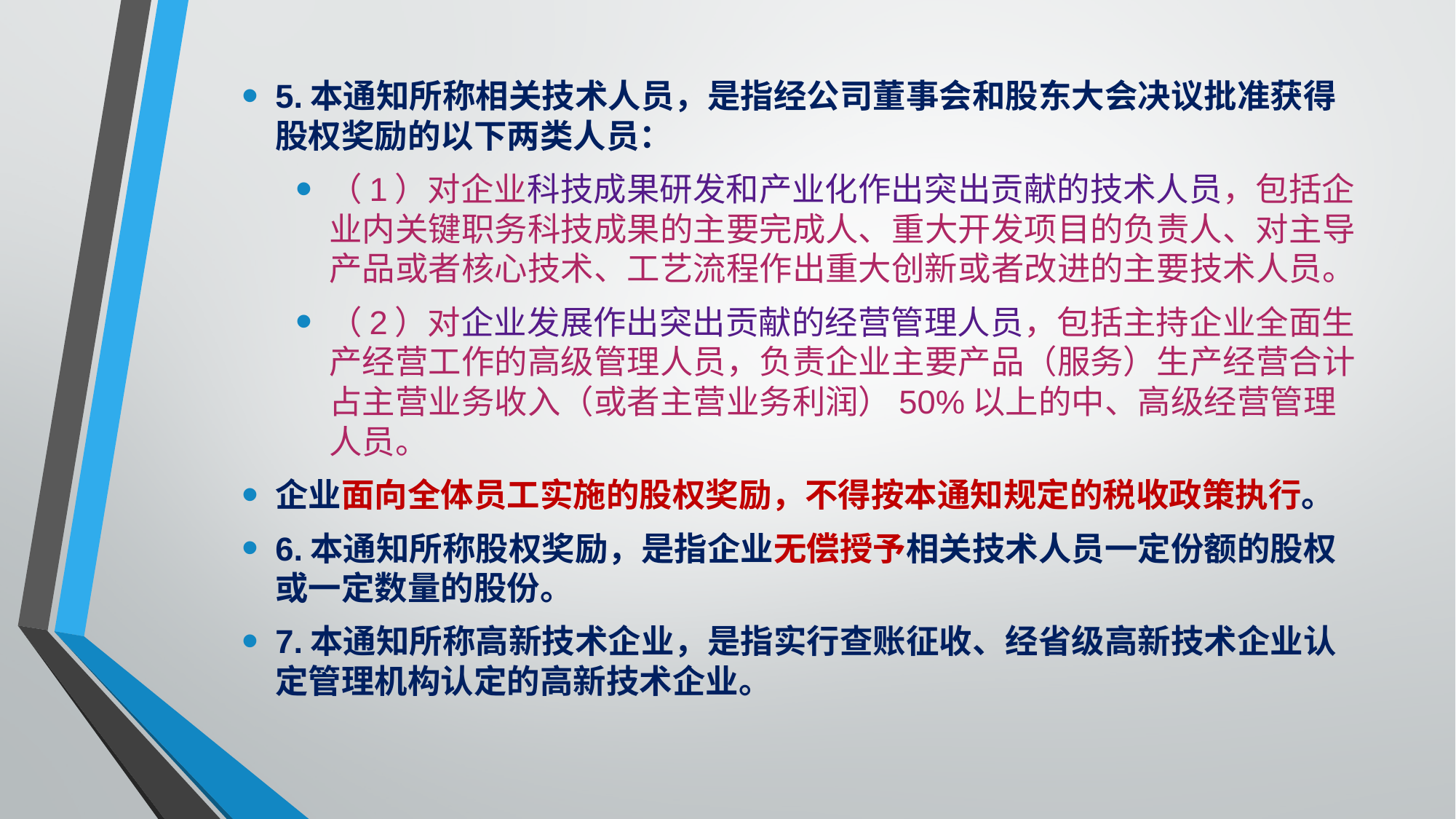

5.本通知所称相关技术人员，是指经公司董事会和股东大会决议批准获得股权奖励的以下两类人员：
（1）对企业科技成果研发和产业化作出突出贡献的技术人员，包括企业内关键职务科技成果的主要完成人、重大开发项目的负责人、对主导产品或者核心技术、工艺流程作出重大创新或者改进的主要技术人员。
（2）对企业发展作出突出贡献的经营管理人员，包括主持企业全面生产经营工作的高级管理人员，负责企业主要产品（服务）生产经营合计占主营业务收入（或者主营业务利润）50%以上的中、高级经营管理人员。
企业面向全体员工实施的股权奖励，不得按本通知规定的税收政策执行。
6.本通知所称股权奖励，是指企业无偿授予相关技术人员一定份额的股权或一定数量的股份。
7.本通知所称高新技术企业，是指实行查账征收、经省级高新技术企业认定管理机构认定的高新技术企业。